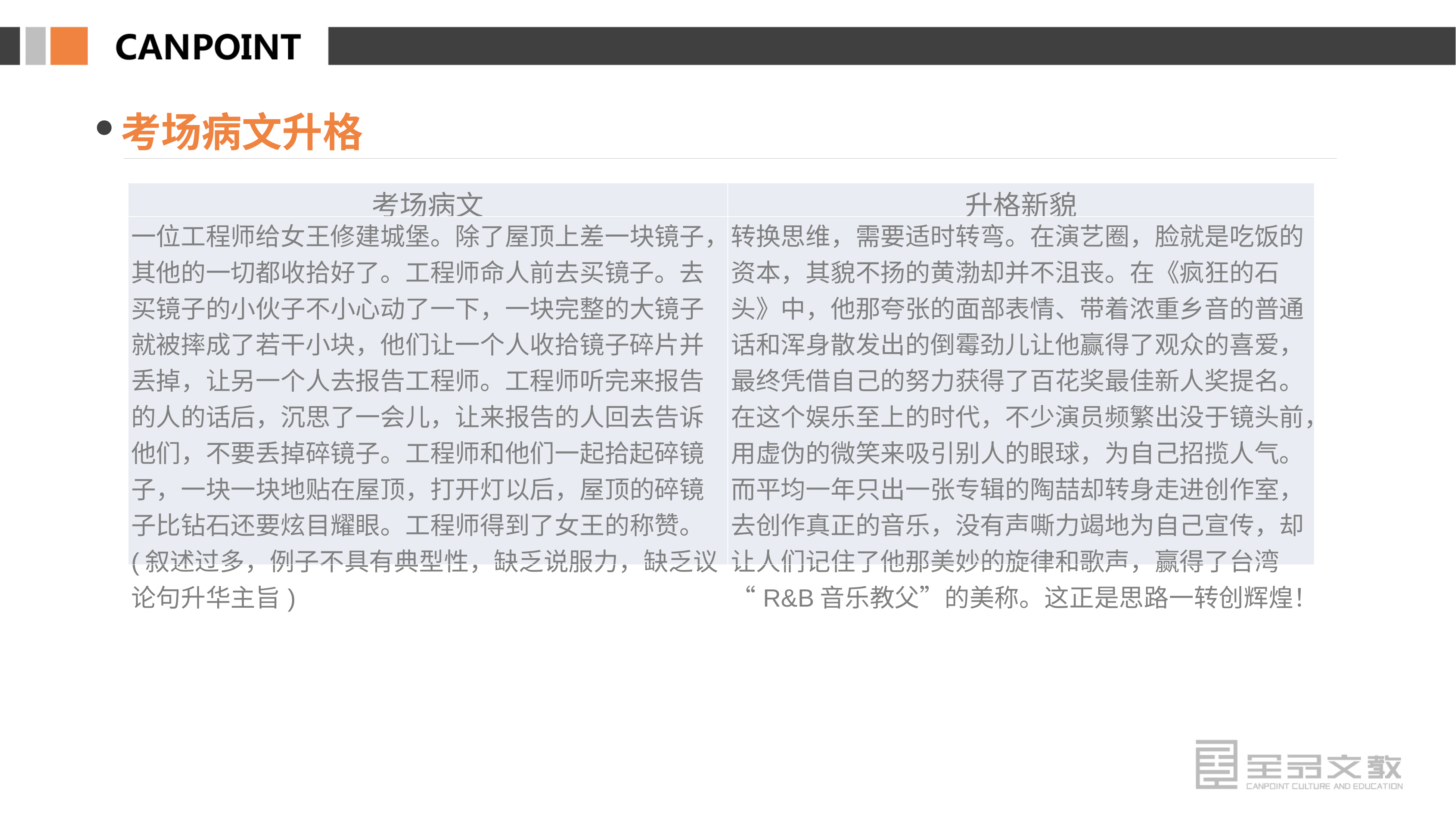

考场病文升格

| 考场病文 | 升格新貌 |
| --- | --- |
| 一位工程师给女王修建城堡。除了屋顶上差一块镜子，其他的一切都收拾好了。工程师命人前去买镜子。去买镜子的小伙子不小心动了一下，一块完整的大镜子就被摔成了若干小块，他们让一个人收拾镜子碎片并丢掉，让另一个人去报告工程师。工程师听完来报告的人的话后，沉思了一会儿，让来报告的人回去告诉他们，不要丢掉碎镜子。工程师和他们一起拾起碎镜子，一块一块地贴在屋顶，打开灯以后，屋顶的碎镜子比钻石还要炫目耀眼。工程师得到了女王的称赞。(叙述过多，例子不具有典型性，缺乏说服力，缺乏议论句升华主旨) | 转换思维，需要适时转弯。在演艺圈，脸就是吃饭的资本，其貌不扬的黄渤却并不沮丧。在《疯狂的石头》中，他那夸张的面部表情、带着浓重乡音的普通话和浑身散发出的倒霉劲儿让他赢得了观众的喜爱，最终凭借自己的努力获得了百花奖最佳新人奖提名。在这个娱乐至上的时代，不少演员频繁出没于镜头前，用虚伪的微笑来吸引别人的眼球，为自己招揽人气。而平均一年只出一张专辑的陶喆却转身走进创作室，去创作真正的音乐，没有声嘶力竭地为自己宣传，却让人们记住了他那美妙的旋律和歌声，赢得了台湾“R&B音乐教父”的美称。这正是思路一转创辉煌！ |